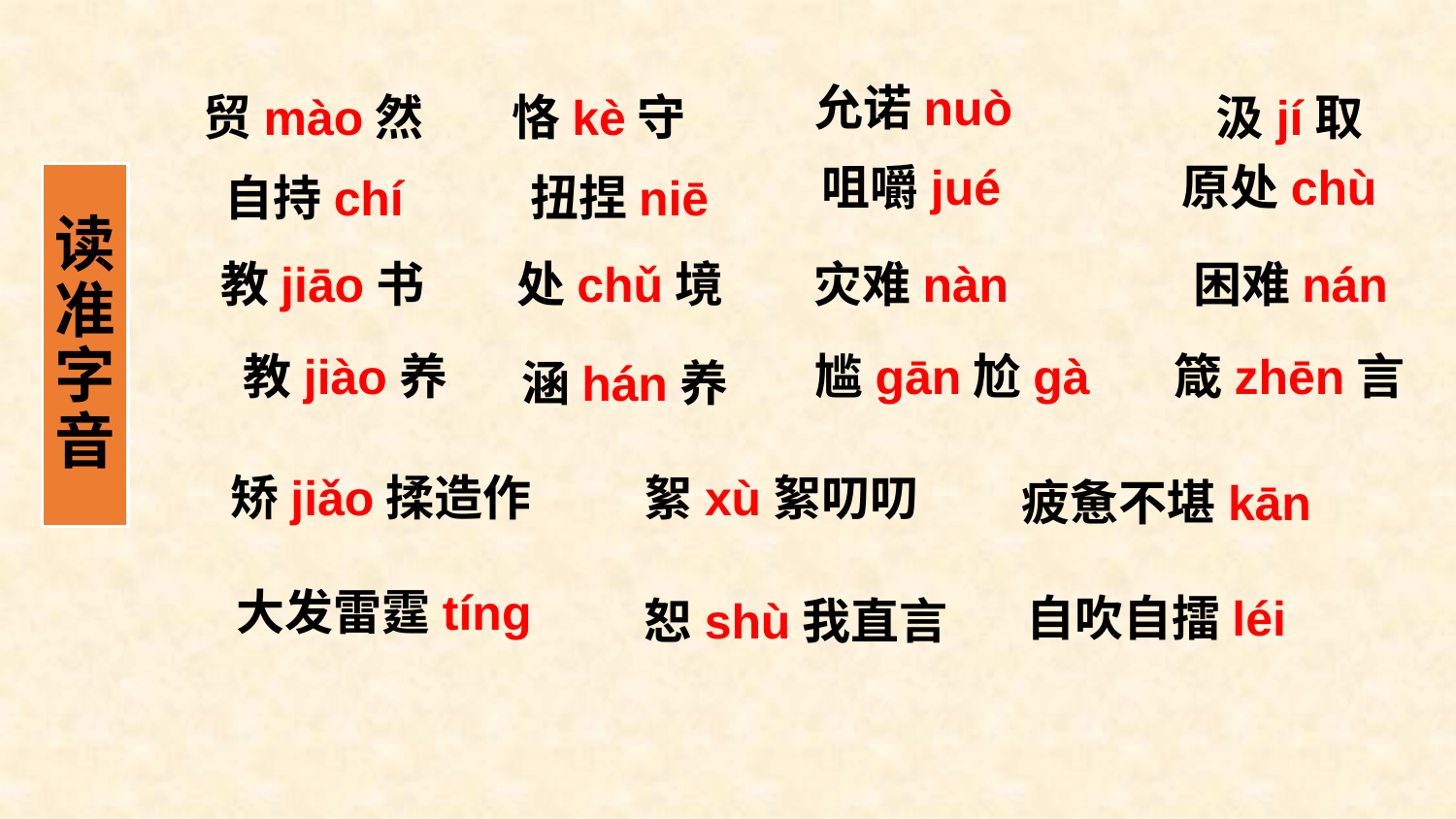

允诺nuò
  恪kè守
 贸mào然
 汲jí取
咀嚼jué
  原处chù
自持chí
扭捏niē
读准字音
教jiāo书
处chǔ境
灾难nàn
 困难nán
教jiào养
尴ɡān尬ɡà
箴zhēn言
涵hán养
矫jiǎo揉造作
 絮xù絮叨叨
疲惫不堪kān
 大发雷霆tínɡ
 自吹自擂léi
恕shù我直言